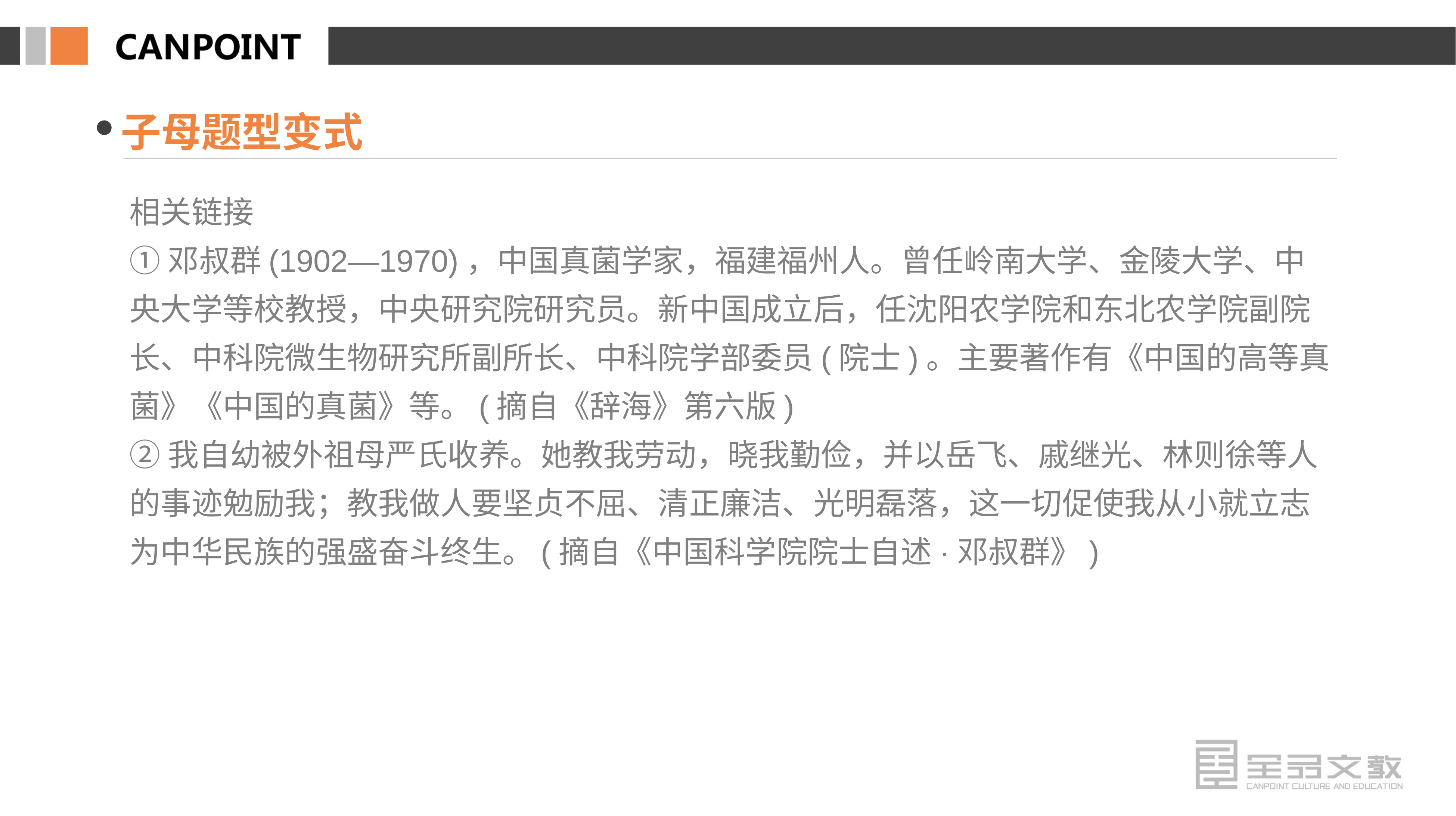

子母题型变式

相关链接
①邓叔群(1902—1970)，中国真菌学家，福建福州人。曾任岭南大学、金陵大学、中央大学等校教授，中央研究院研究员。新中国成立后，任沈阳农学院和东北农学院副院长、中科院微生物研究所副所长、中科院学部委员(院士)。主要著作有《中国的高等真菌》《中国的真菌》等。(摘自《辞海》第六版)
②我自幼被外祖母严氏收养。她教我劳动，晓我勤俭，并以岳飞、戚继光、林则徐等人的事迹勉励我；教我做人要坚贞不屈、清正廉洁、光明磊落，这一切促使我从小就立志为中华民族的强盛奋斗终生。(摘自《中国科学院院士自述·邓叔群》)